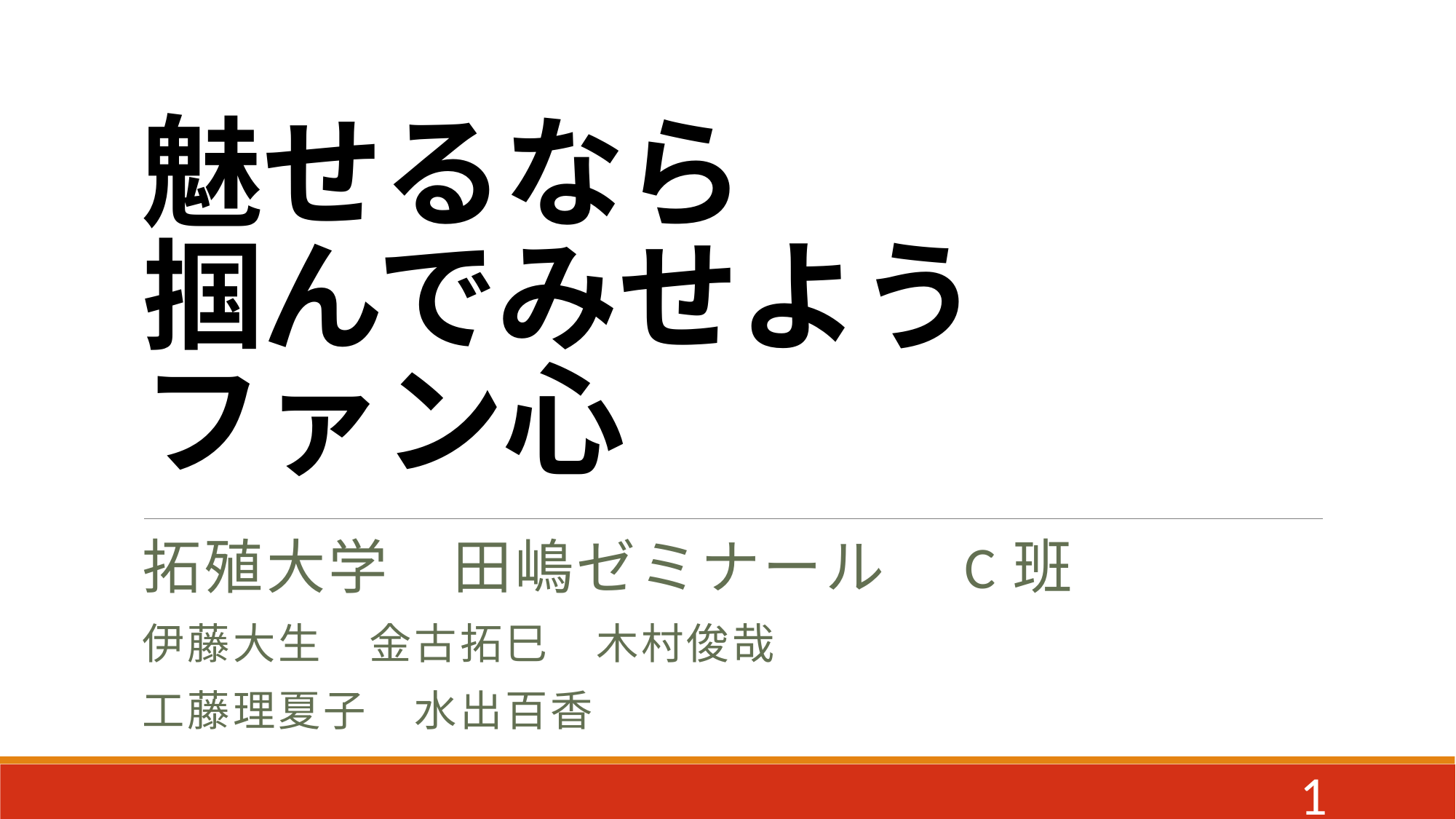

# 魅せるなら 掴んでみせよう ファン心
拓殖大学　田嶋ゼミナール　C班
伊藤大生　金古拓巳　木村俊哉
工藤理夏子　水出百香
1